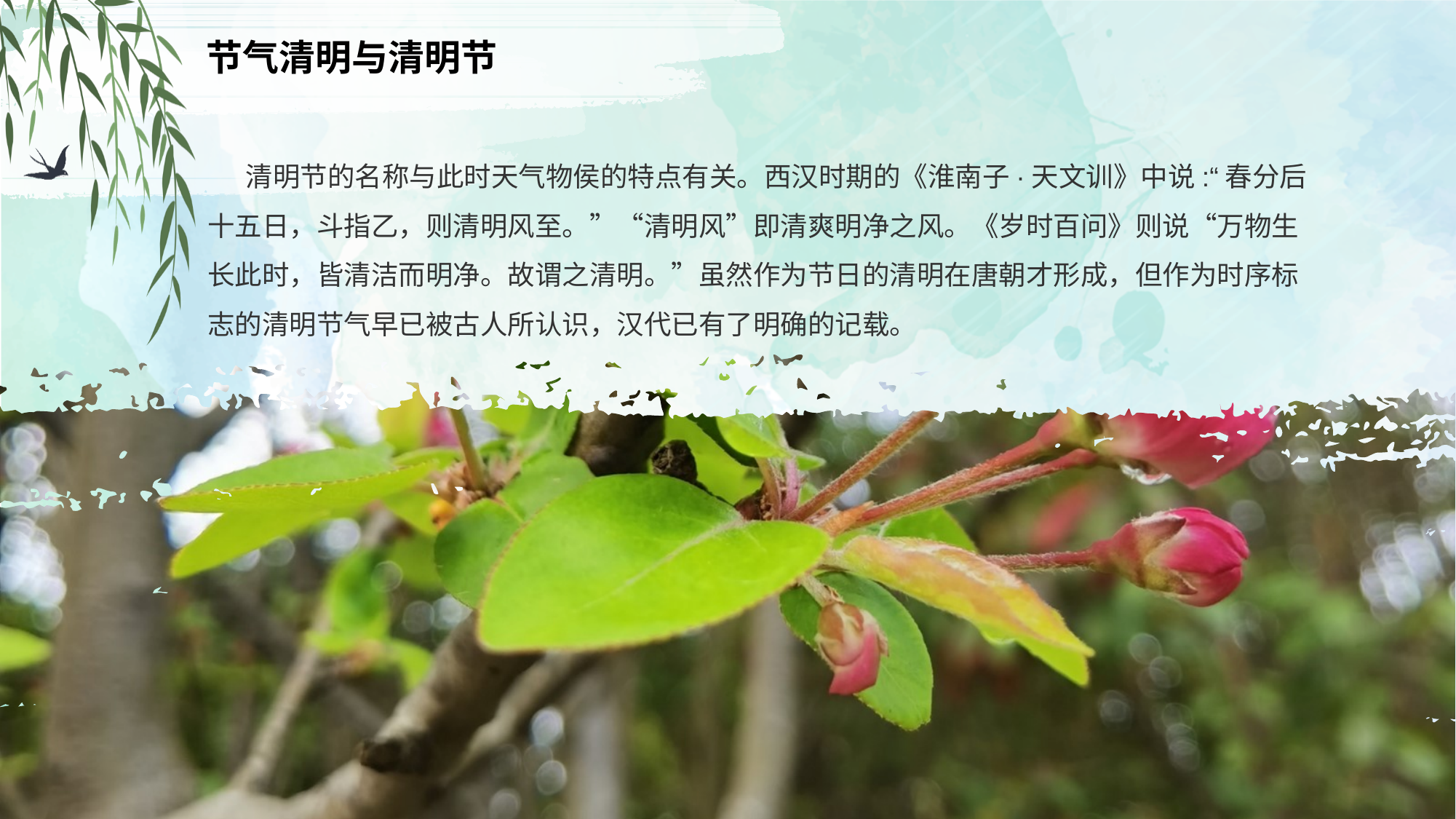

节气清明与清明节
清明节的名称与此时天气物侯的特点有关。西汉时期的《淮南子·天文训》中说:“春分后十五日，斗指乙，则清明风至。”“清明风”即清爽明净之风。《岁时百问》则说“万物生长此时，皆清洁而明净。故谓之清明。”虽然作为节日的清明在唐朝才形成，但作为时序标志的清明节气早已被古人所认识，汉代已有了明确的记载。